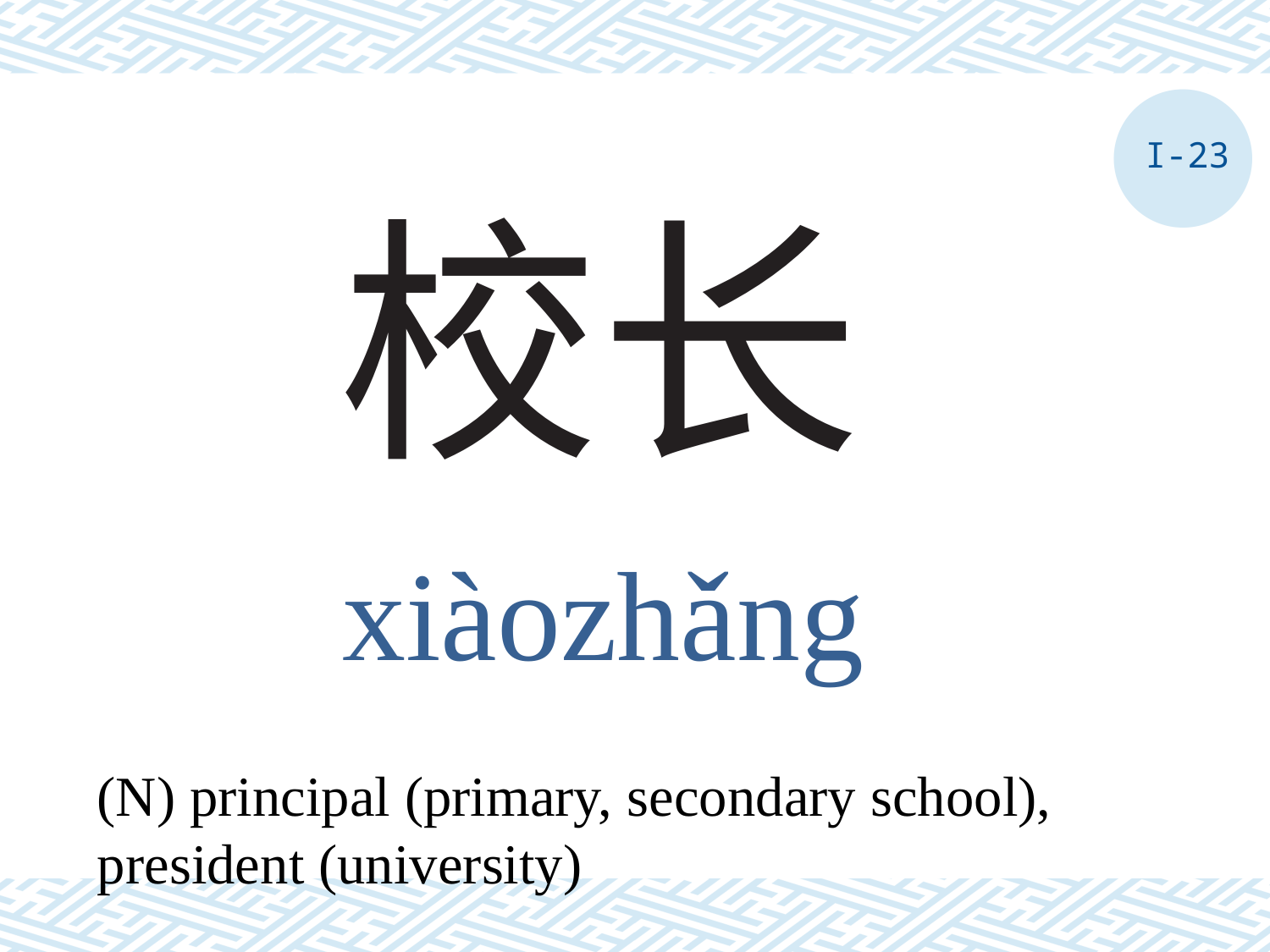

I-23

# 校长
xiàozhǎng
(N) principal (primary, secondary school), president (university)